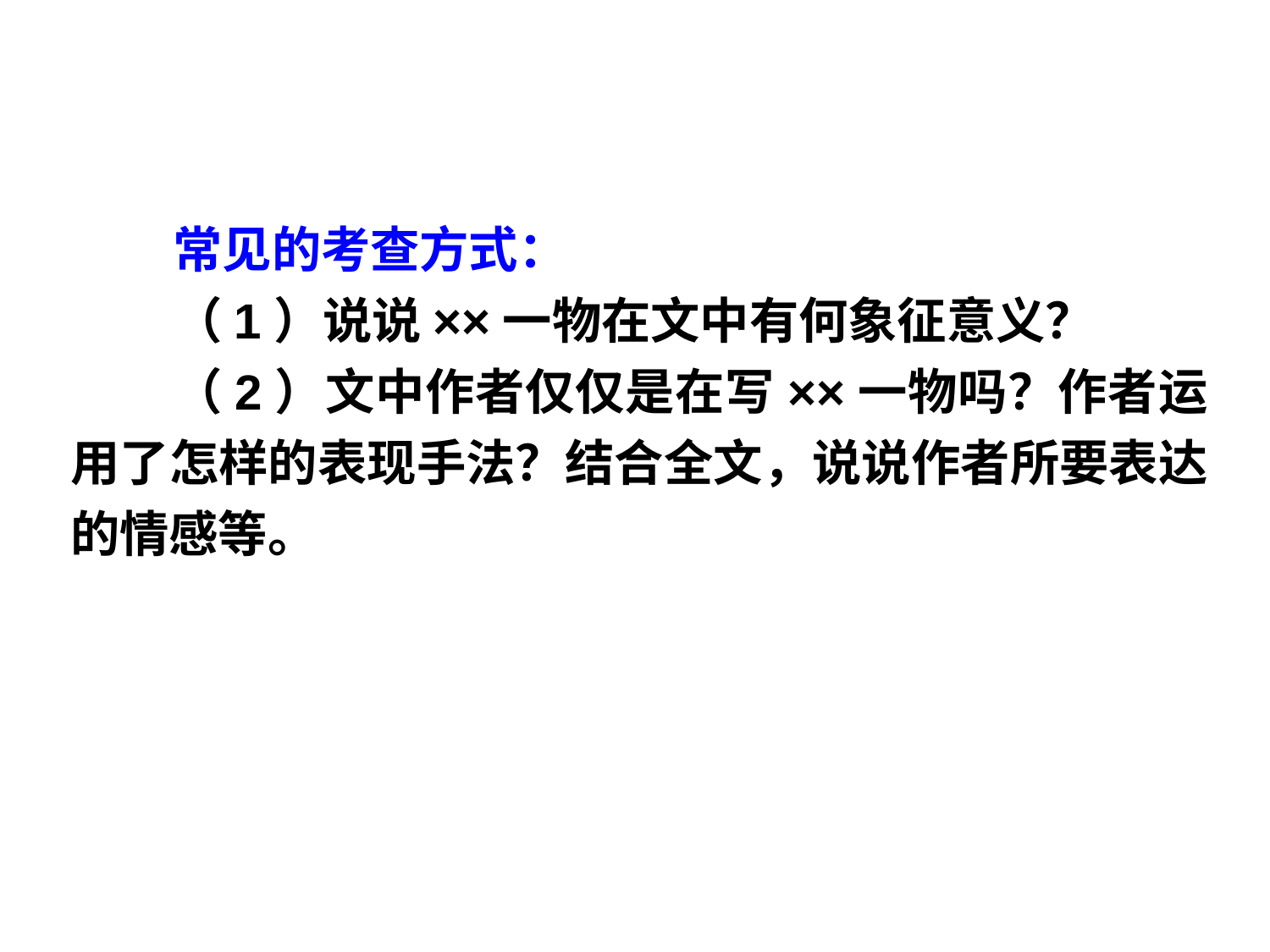

常见的考查方式：
（1）说说××一物在文中有何象征意义？
（2）文中作者仅仅是在写××一物吗？作者运用了怎样的表现手法？结合全文，说说作者所要表达的情感等。